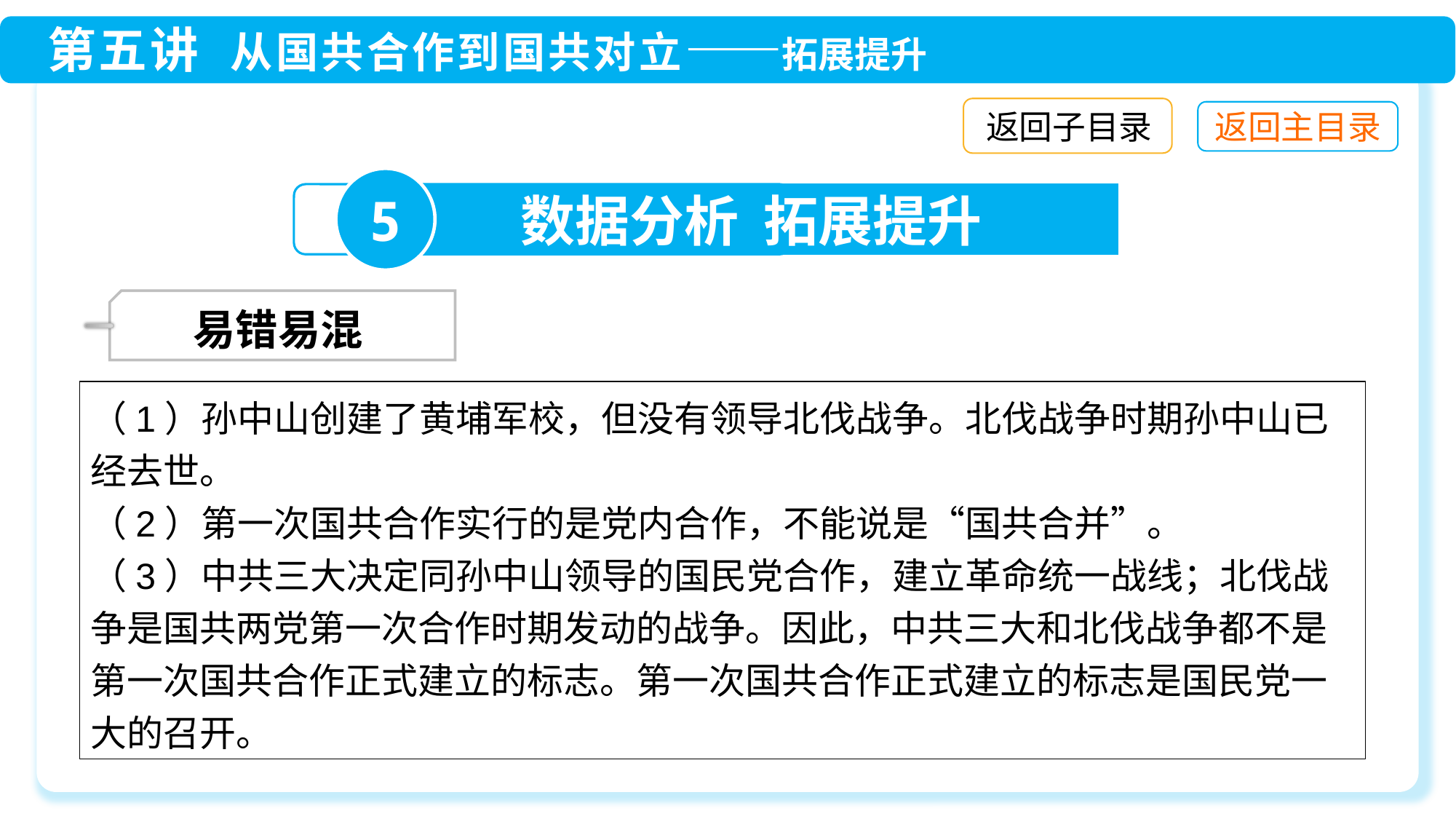

返回子目录
5

数据分析  拓展提升
 易错易混

（1）孙中山创建了黄埔军校，但没有领导北伐战争。北伐战争时期孙中山已经去世。
（2）第一次国共合作实行的是党内合作，不能说是“国共合并”。
（3）中共三大决定同孙中山领导的国民党合作，建立革命统一战线；北伐战争是国共两党第一次合作时期发动的战争。因此，中共三大和北伐战争都不是第一次国共合作正式建立的标志。第一次国共合作正式建立的标志是国民党一大的召开。